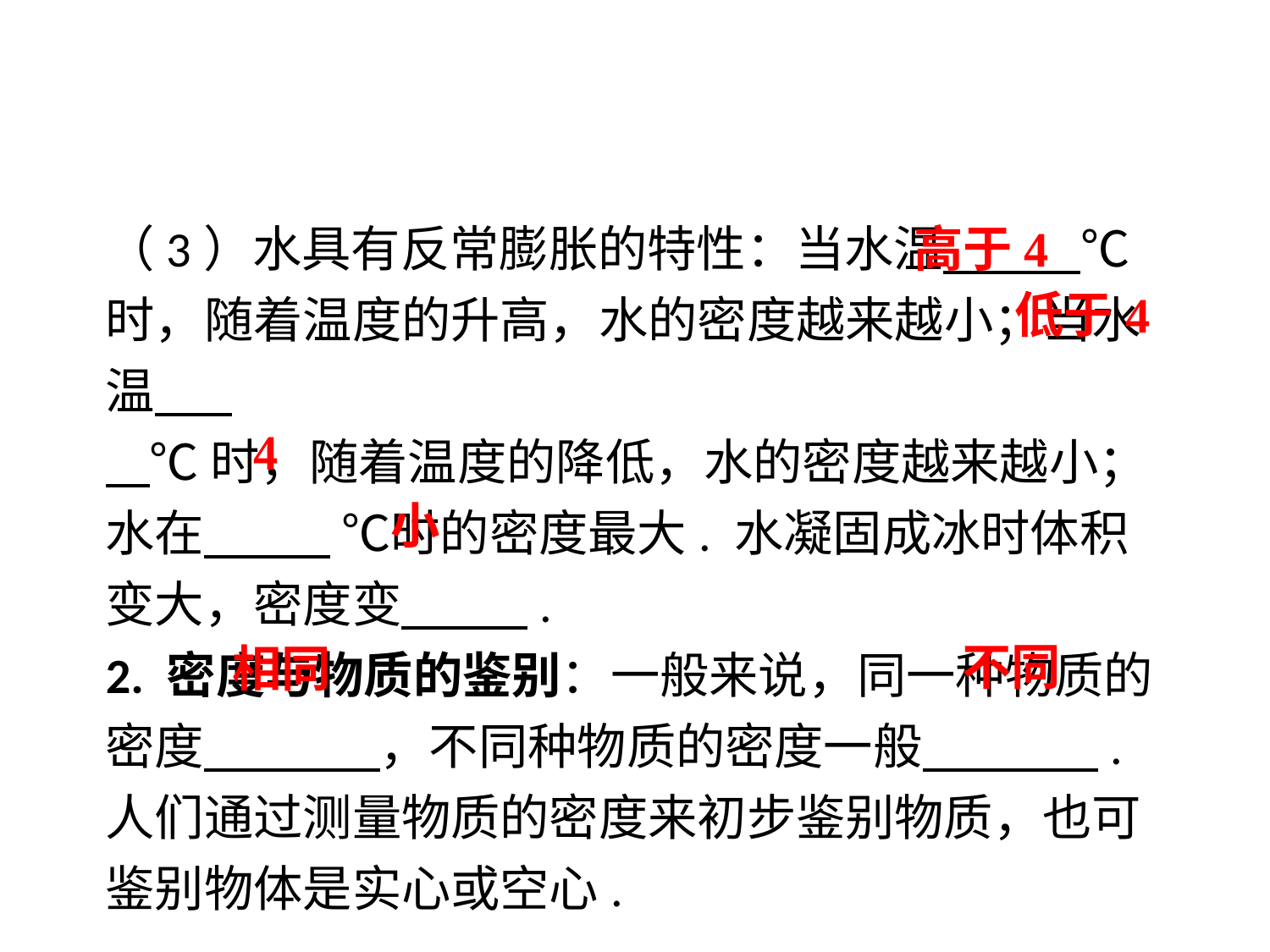

（3）水具有反常膨胀的特性：当水温　        ℃时，随着温度的升高，水的密度越来越小；当水温       .
    ℃时，随着温度的降低，水的密度越来越小；水在　        ℃时的密度最大. 水凝固成冰时体积变大，密度变　       .
2. 密度与物质的鉴别：一般来说，同一种物质的密度　       　，不同种物质的密度一般　       　. 人们通过测量物质的密度来初步鉴别物质，也可鉴别物体是实心或空心.
高于4
                                                                                低于4
4
小
不同
相同